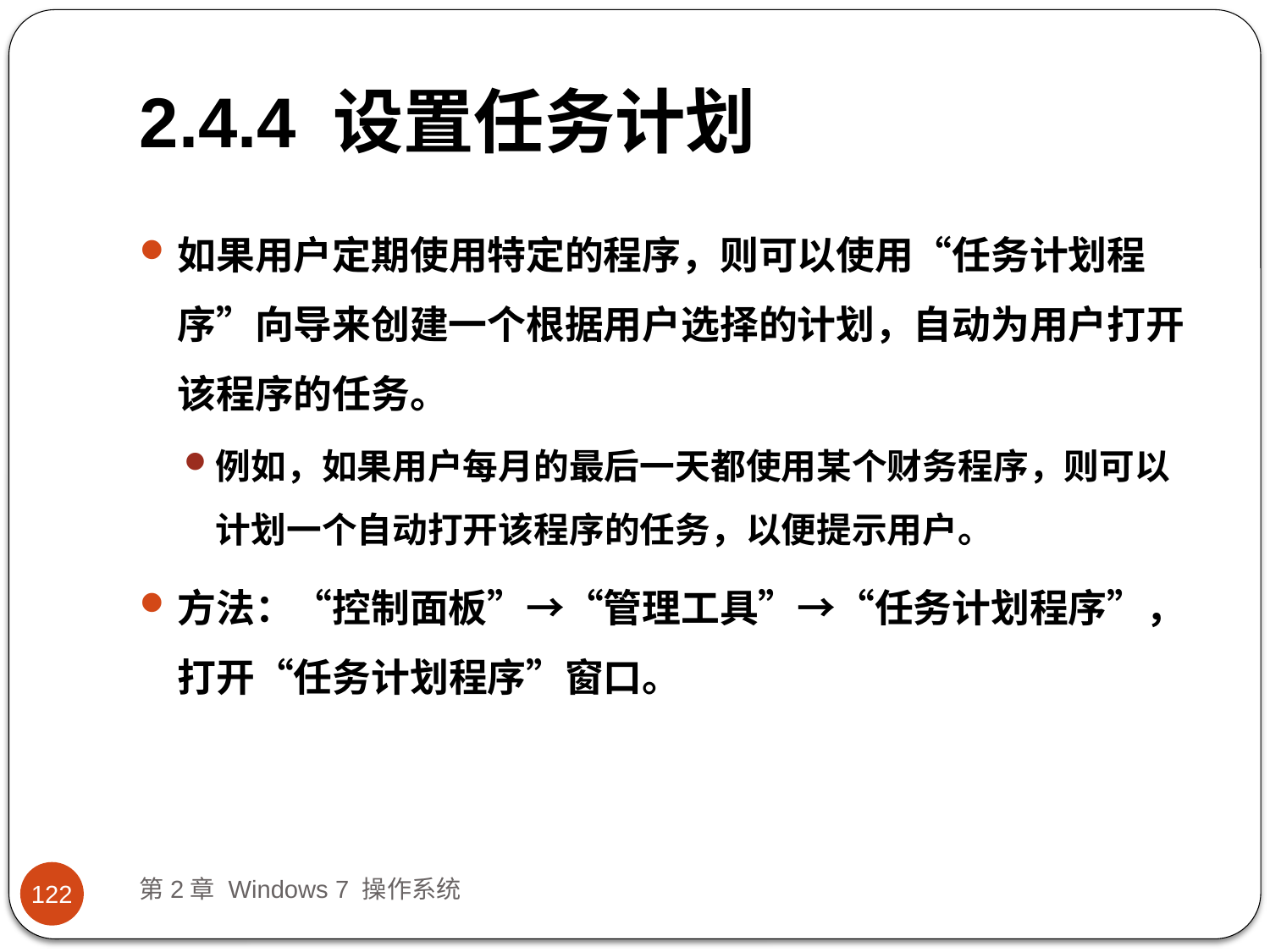

# 2.4.4 设置任务计划
如果用户定期使用特定的程序，则可以使用“任务计划程序”向导来创建一个根据用户选择的计划，自动为用户打开该程序的任务。
例如，如果用户每月的最后一天都使用某个财务程序，则可以计划一个自动打开该程序的任务，以便提示用户。
方法：“控制面板”→“管理工具”→“任务计划程序”，打开“任务计划程序”窗口。

第2章 Windows 7 操作系统
122